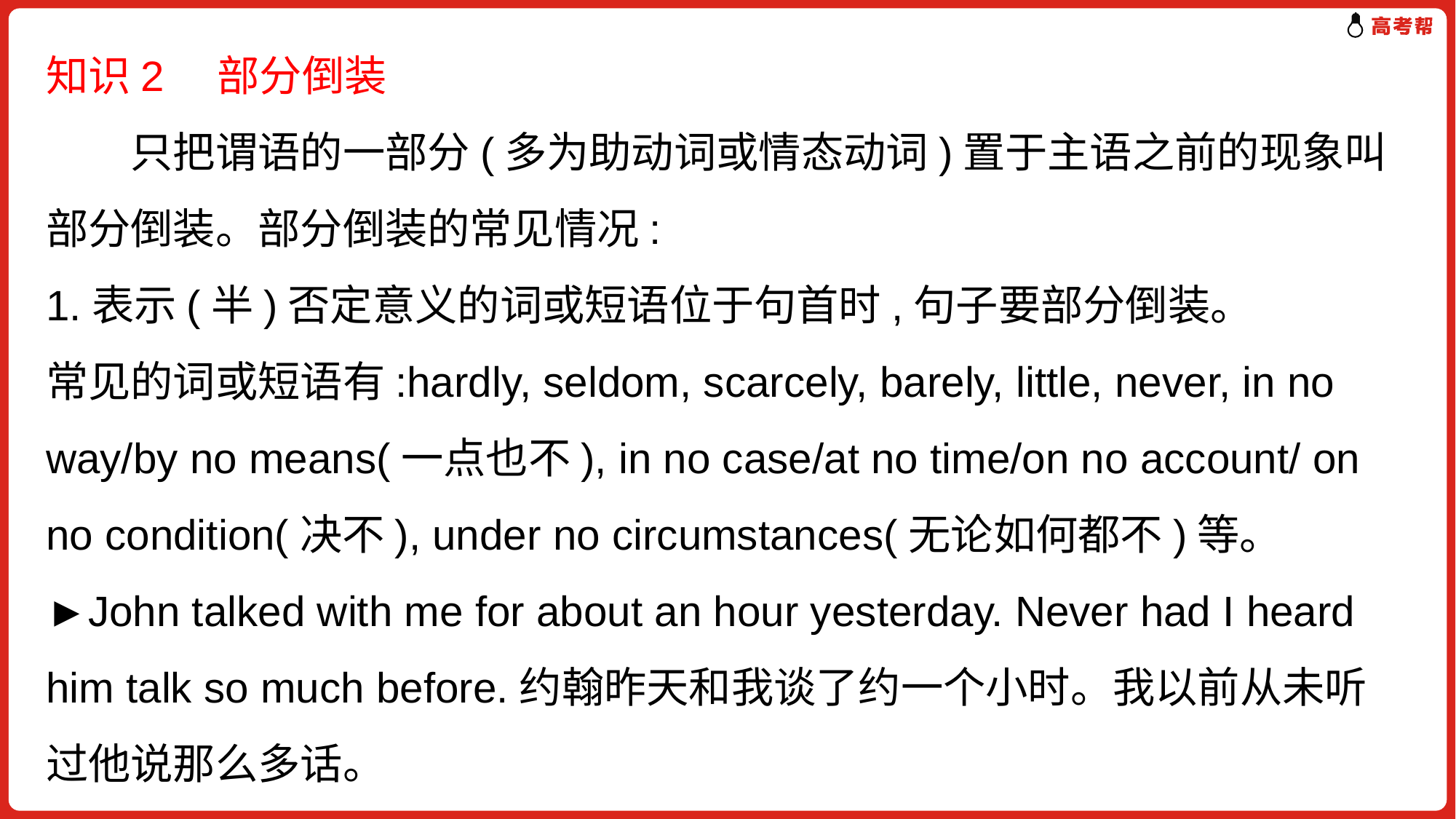

知识2　部分倒装
　　只把谓语的一部分(多为助动词或情态动词)置于主语之前的现象叫部分倒装。部分倒装的常见情况:
1.表示(半)否定意义的词或短语位于句首时,句子要部分倒装。
常见的词或短语有:hardly, seldom, scarcely, barely, little, never, in no way/by no means(一点也不), in no case/at no time/on no account/ on no condition(决不), under no circumstances(无论如何都不)等。
►John talked with me for about an hour yesterday. Never had I heard him talk so much before.约翰昨天和我谈了约一个小时。我以前从未听过他说那么多话。